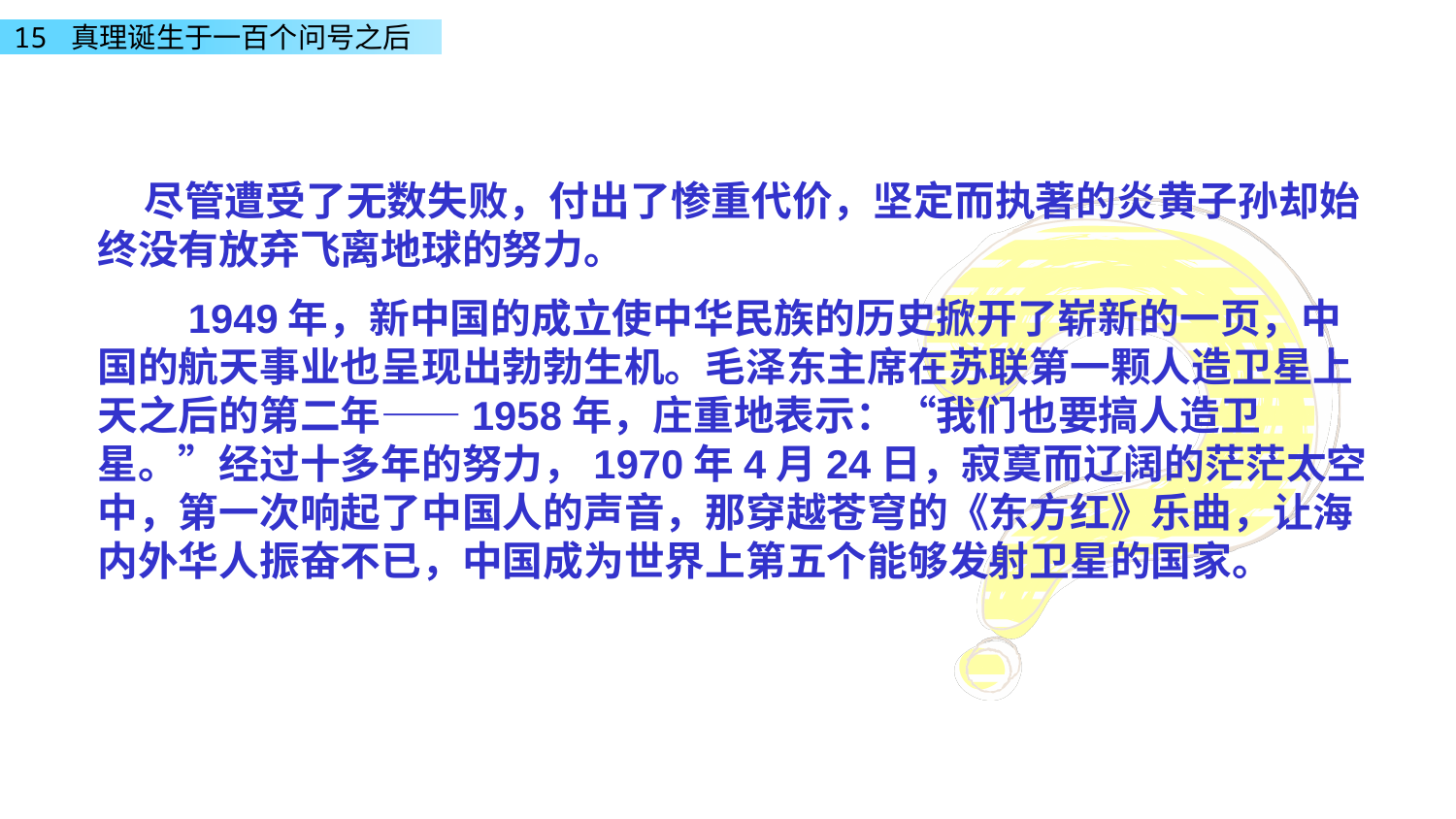

尽管遭受了无数失败，付出了惨重代价，坚定而执著的炎黄子孙却始终没有放弃飞离地球的努力。
　　1949年，新中国的成立使中华民族的历史掀开了崭新的一页，中国的航天事业也呈现出勃勃生机。毛泽东主席在苏联第一颗人造卫星上天之后的第二年——1958年，庄重地表示：“我们也要搞人造卫星。”经过十多年的努力，1970年4月24日，寂寞而辽阔的茫茫太空中，第一次响起了中国人的声音，那穿越苍穹的《东方红》乐曲，让海内外华人振奋不已，中国成为世界上第五个能够发射卫星的国家。